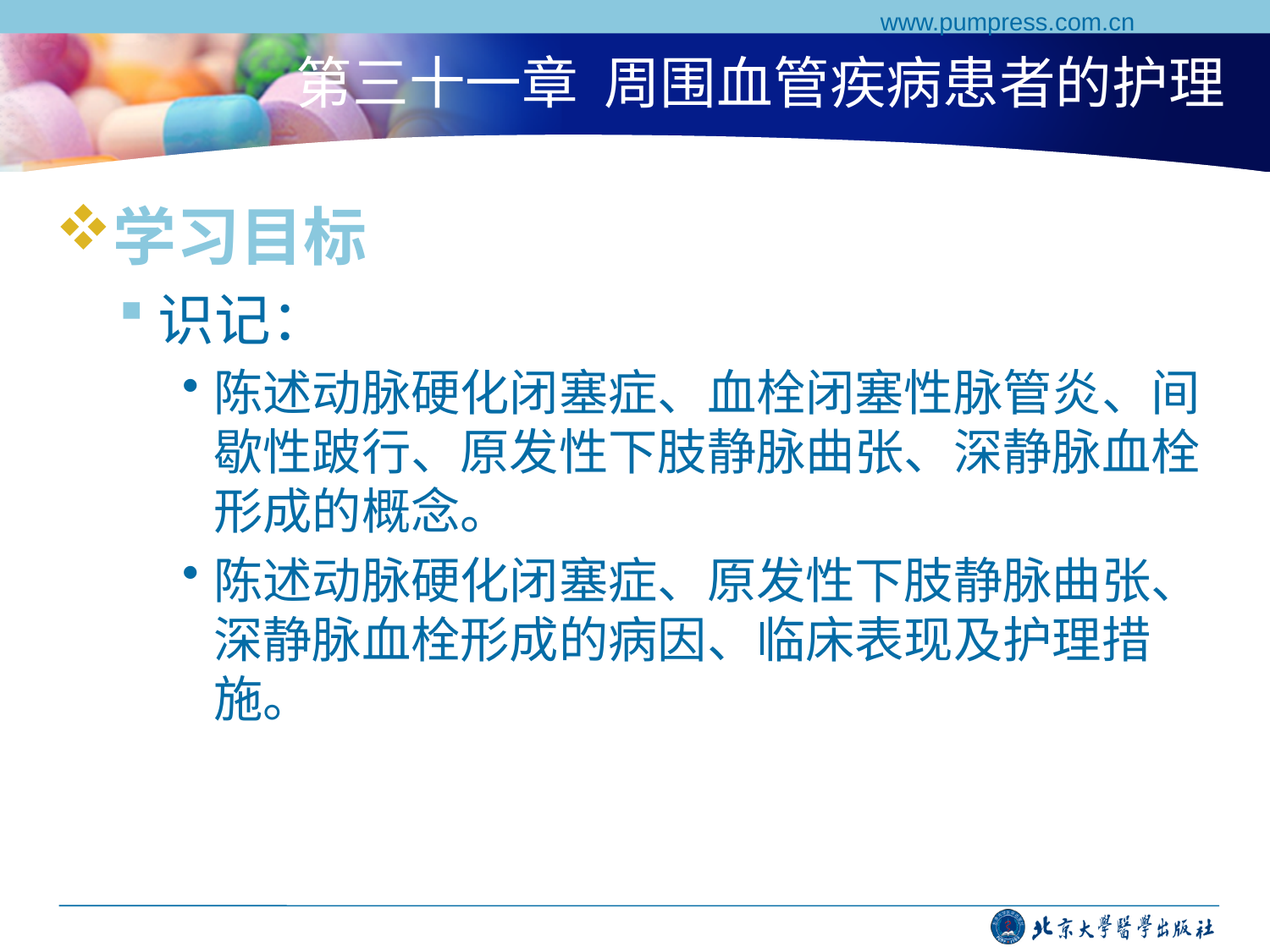

www.pumpress.com.cn
# 第三十一章  周围血管疾病患者的护理
学习目标
识记：
陈述动脉硬化闭塞症、血栓闭塞性脉管炎、间歇性跛行、原发性下肢静脉曲张、深静脉血栓形成的概念。
陈述动脉硬化闭塞症、原发性下肢静脉曲张、深静脉血栓形成的病因、临床表现及护理措施。